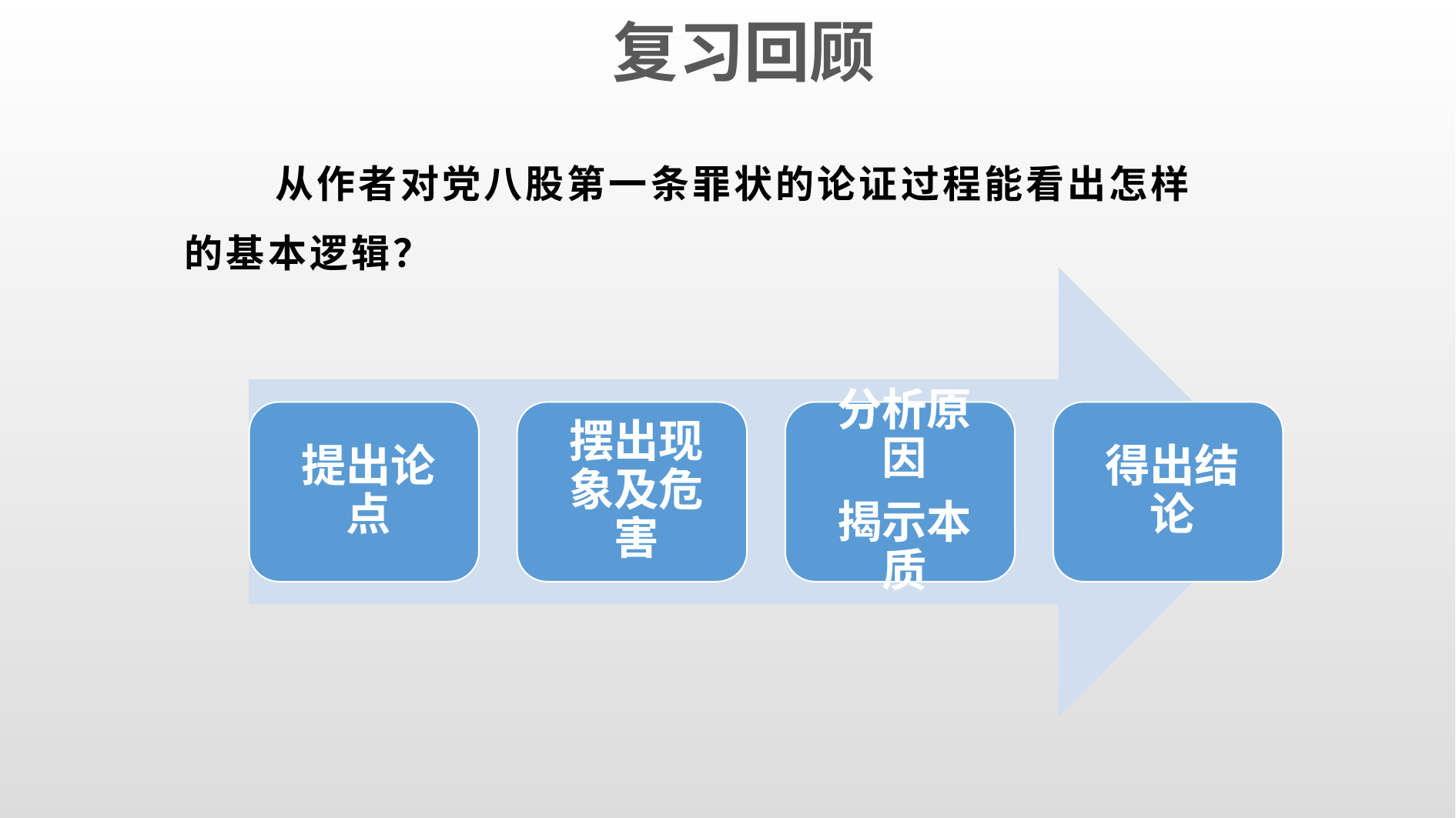

复习回顾
# 从作者对党八股第一条罪状的论证过程能看出怎样的基本逻辑？
提出论点
摆出现象及危害
分析原因
揭示本质
得出结论